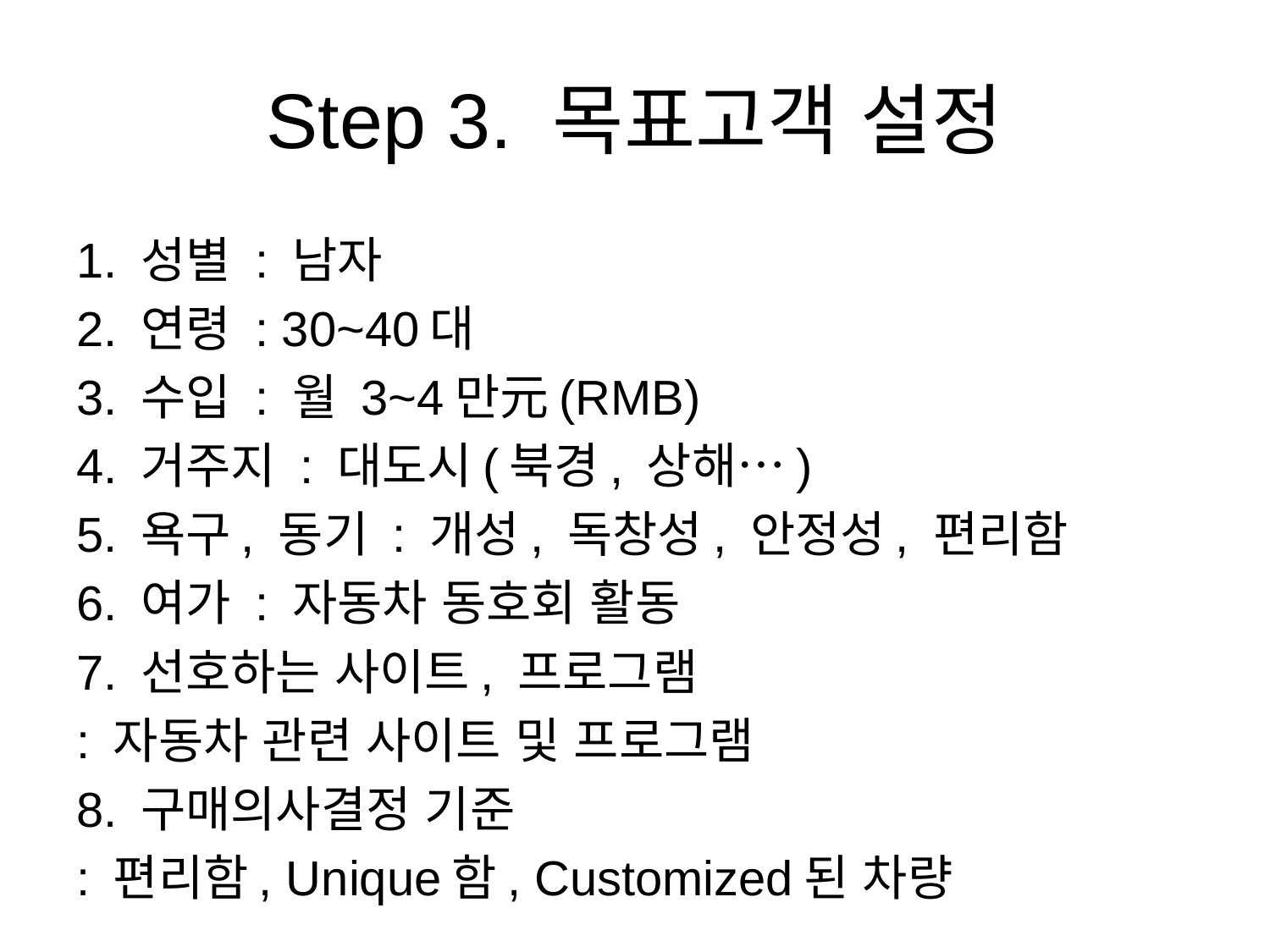

# Step 3. 목표고객 설정
1. 성별 : 남자
2. 연령 : 30~40대
3. 수입 : 월 3~4만元(RMB)
4. 거주지 : 대도시(북경, 상해…)
5. 욕구, 동기 : 개성, 독창성, 안정성, 편리함
6. 여가 : 자동차 동호회 활동
7. 선호하는 사이트, 프로그램
: 자동차 관련 사이트 및 프로그램
8. 구매의사결정 기준
: 편리함, Unique함, Customized된 차량